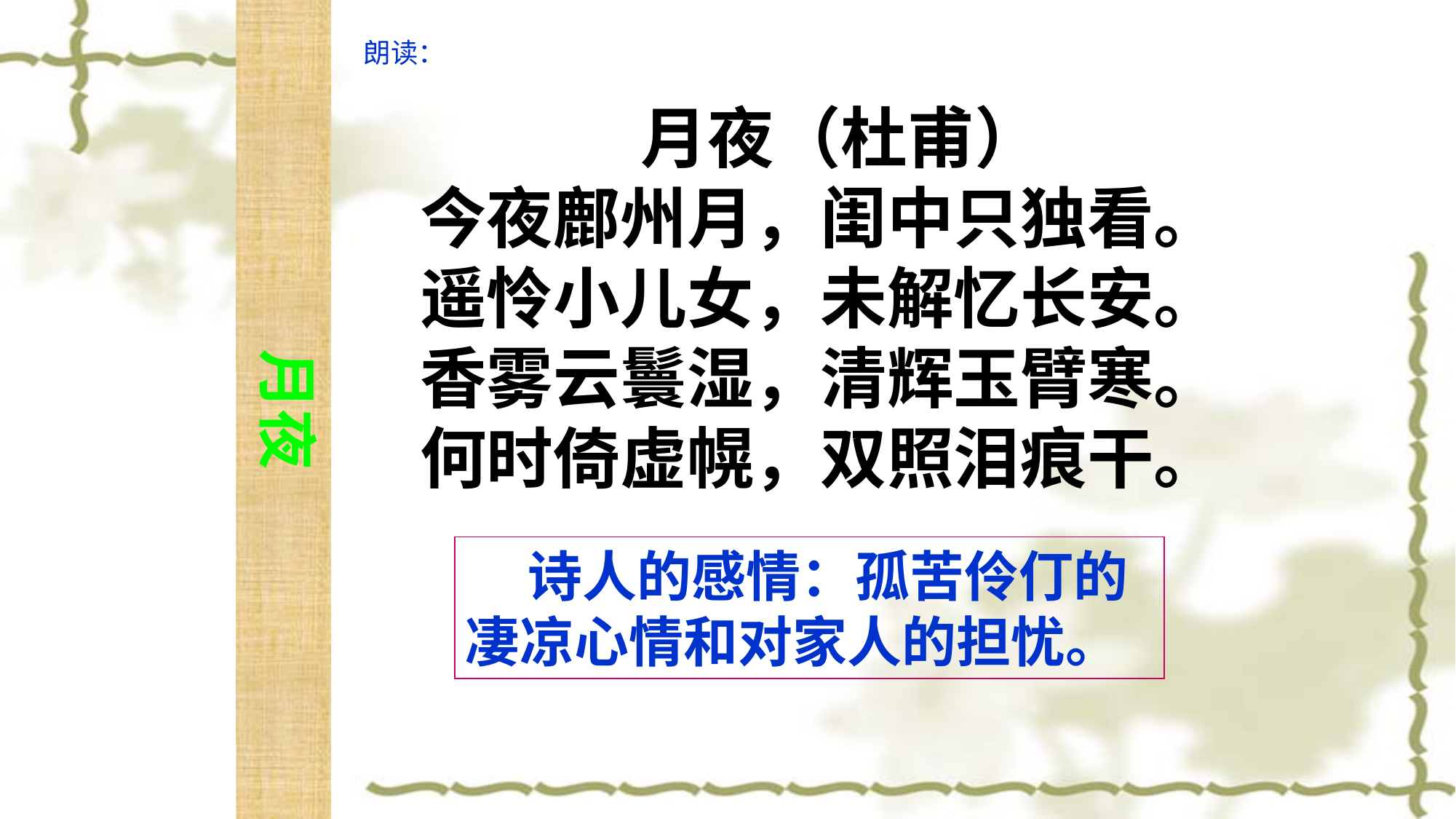

月夜
朗读：
月夜（杜甫）
今夜鄜州月，闺中只独看。
遥怜小儿女，未解忆长安。
香雾云鬟湿，清辉玉臂寒。
何时倚虚幌，双照泪痕干。

    诗人的感情：孤苦伶仃的凄凉心情和对家人的担忧。